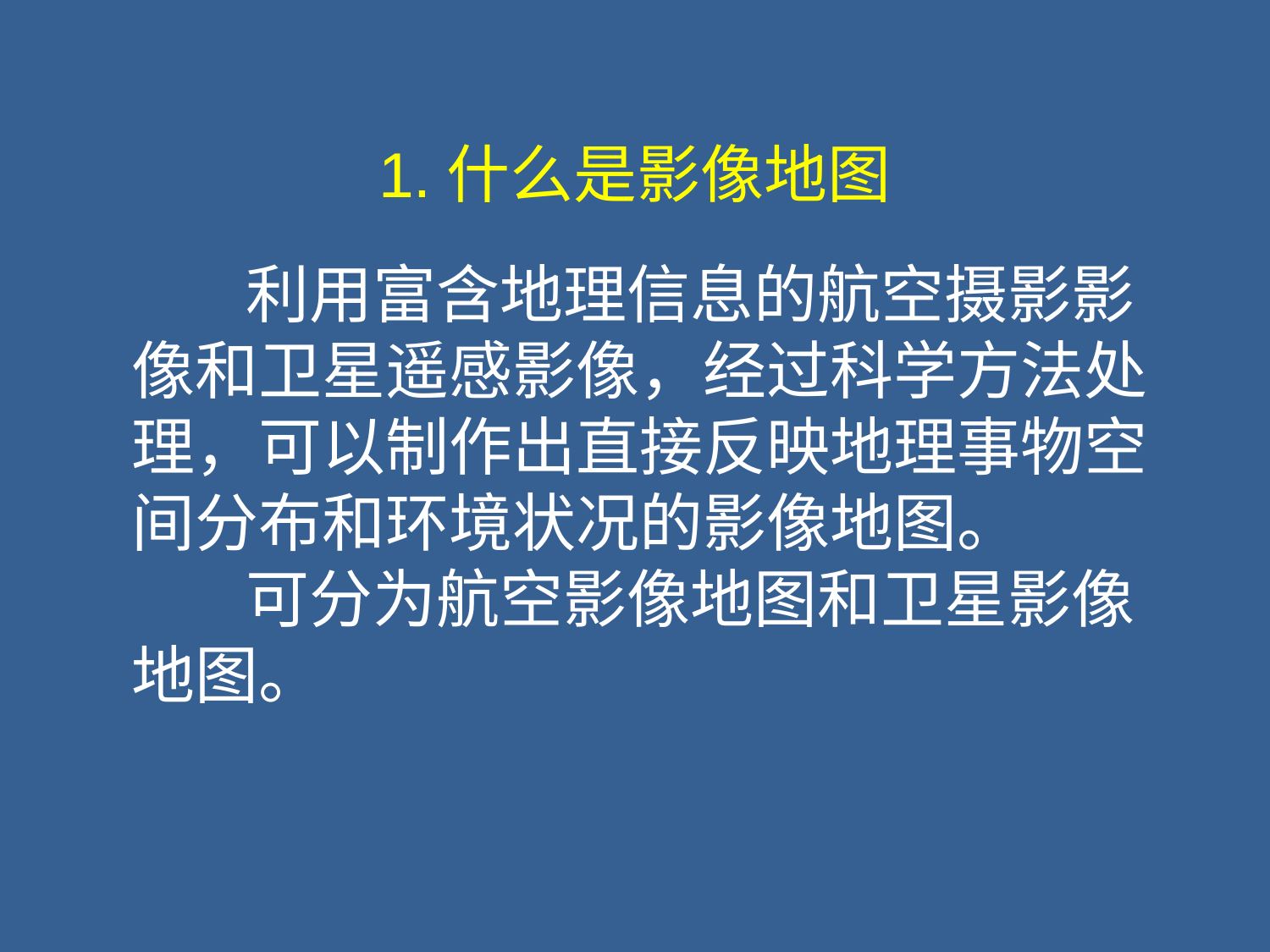

# 1.什么是影像地图

       利用富含地理信息的航空摄影影像和卫星遥感影像，经过科学方法处理，可以制作出直接反映地理事物空间分布和环境状况的影像地图。
       可分为航空影像地图和卫星影像地图。